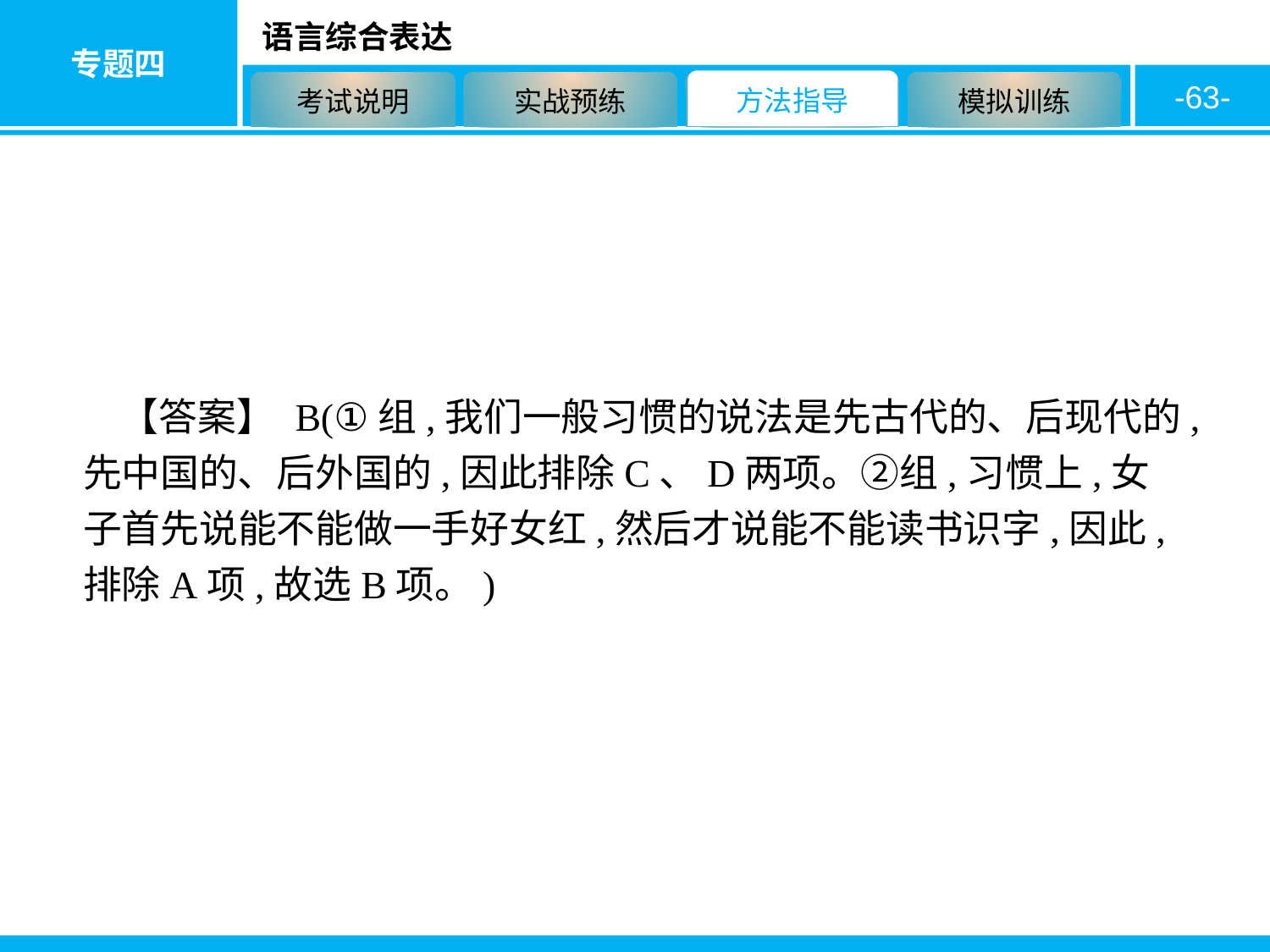

-63-
【答案】 B(①组,我们一般习惯的说法是先古代的、后现代的,先中国的、后外国的,因此排除C、D两项。②组,习惯上,女子首先说能不能做一手好女红,然后才说能不能读书识字,因此,排除A项,故选B项。)